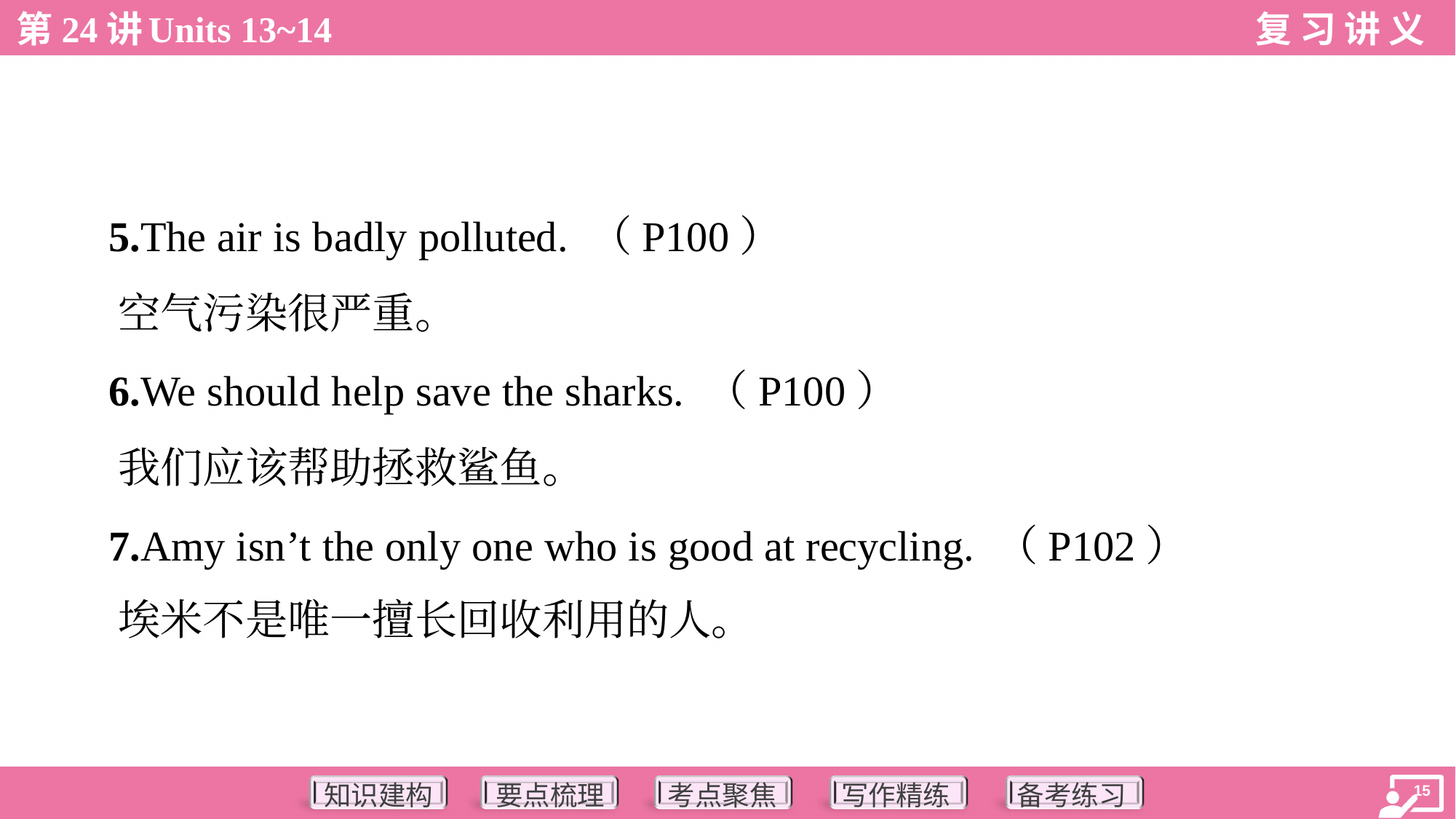

5.The air is badly polluted. （P100）
    空气污染很严重。
    6.We should help save the sharks. （P100）
    我们应该帮助拯救鲨鱼。
    7.Amy isn’t the only one who is good at recycling. （P102）
    埃米不是唯一擅长回收利用的人。